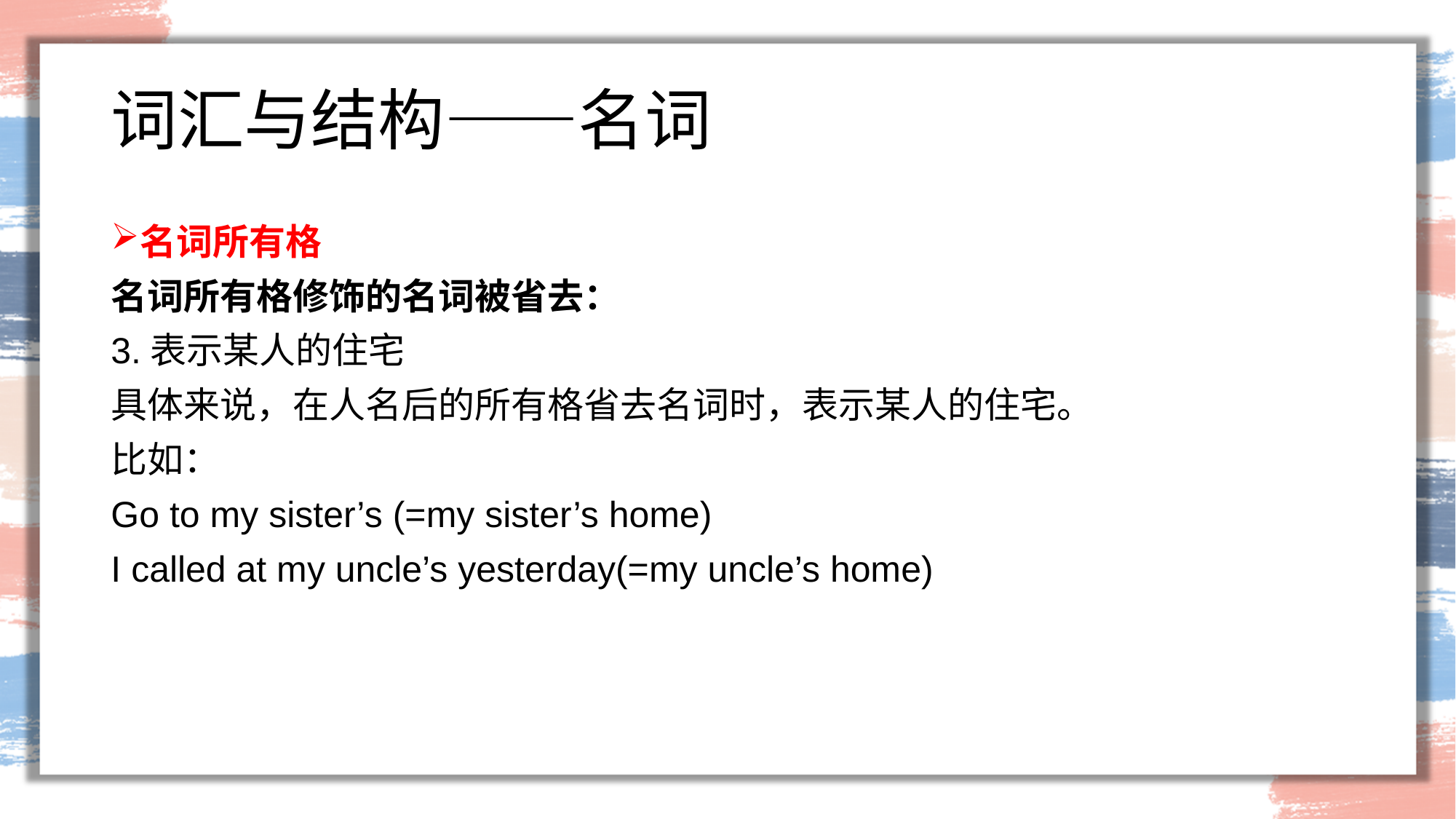

# 词汇与结构——名词
名词所有格
名词所有格修饰的名词被省去：
3.表示某人的住宅
具体来说，在人名后的所有格省去名词时，表示某人的住宅。
比如：
Go to my sister’s (=my sister’s home)
I called at my uncle’s yesterday(=my uncle’s home)